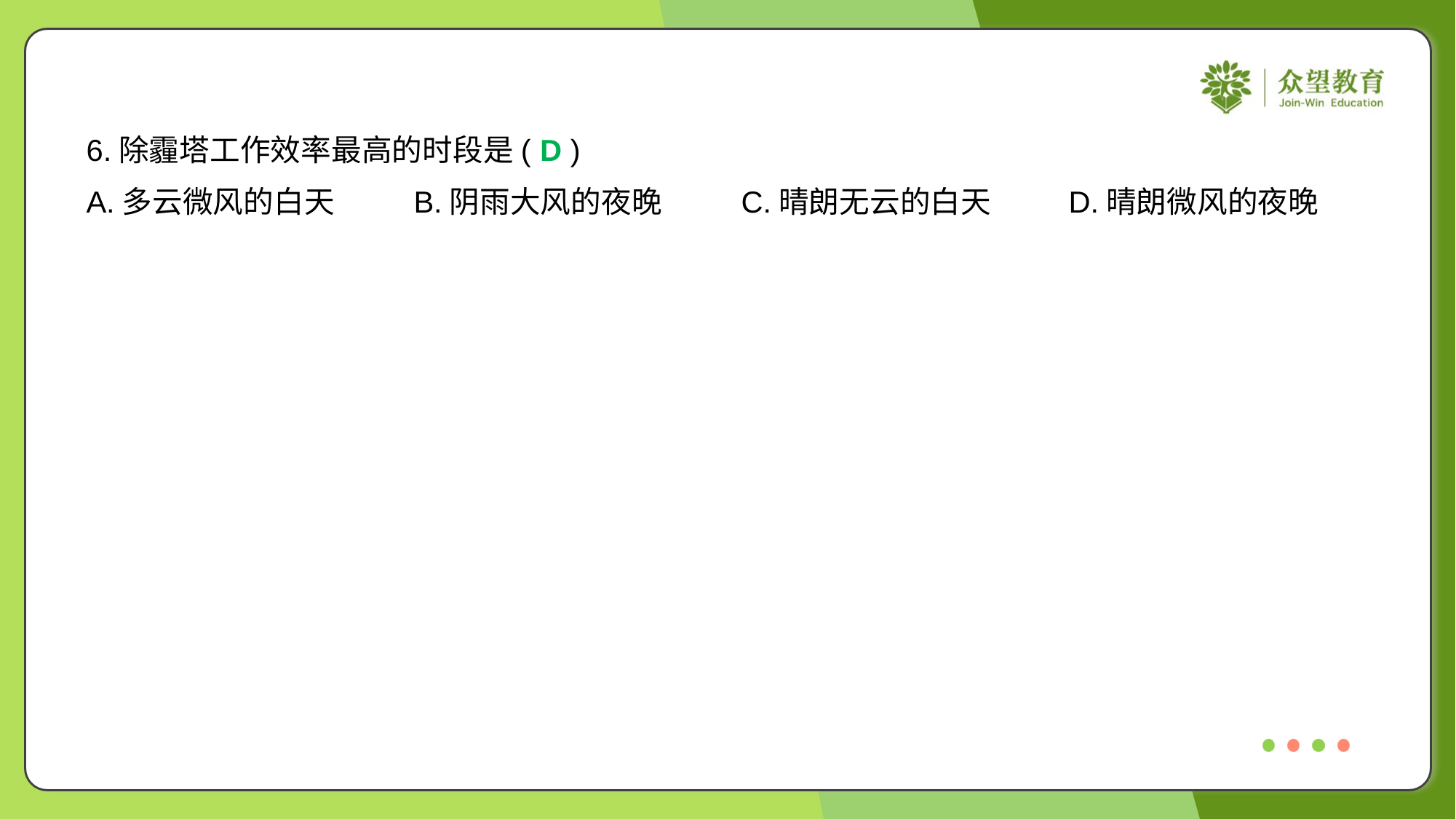

6.除霾塔工作效率最高的时段是(     )
D
A.多云微风的白天	B.阴雨大风的夜晚	C.晴朗无云的白天	D.晴朗微风的夜晚